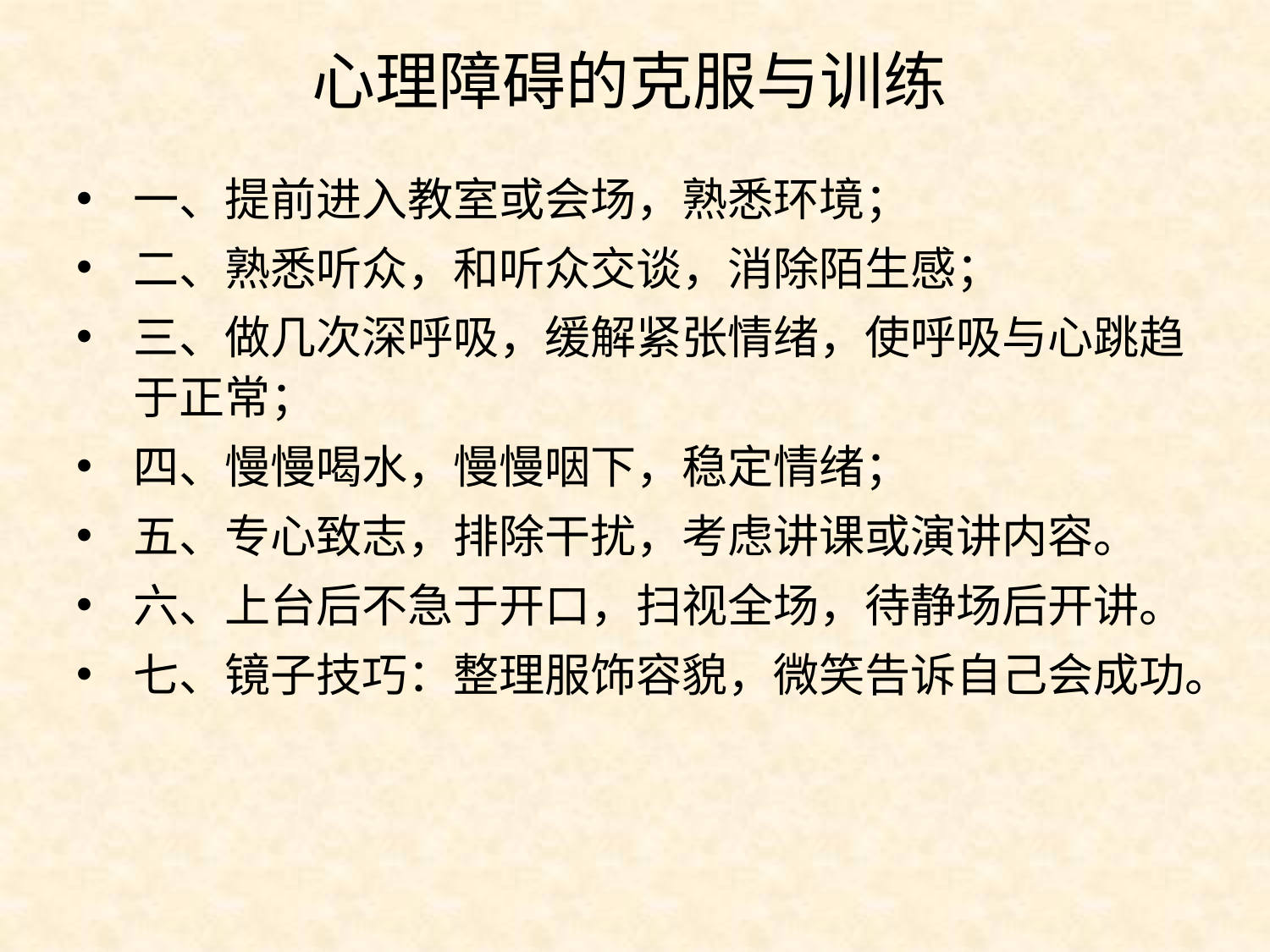

心理障碍的克服与训练
一、提前进入教室或会场，熟悉环境；
二、熟悉听众，和听众交谈，消除陌生感；
三、做几次深呼吸，缓解紧张情绪，使呼吸与心跳趋于正常；
四、慢慢喝水，慢慢咽下，稳定情绪；
五、专心致志，排除干扰，考虑讲课或演讲内容。
六、上台后不急于开口，扫视全场，待静场后开讲。
七、镜子技巧：整理服饰容貌，微笑告诉自己会成功。